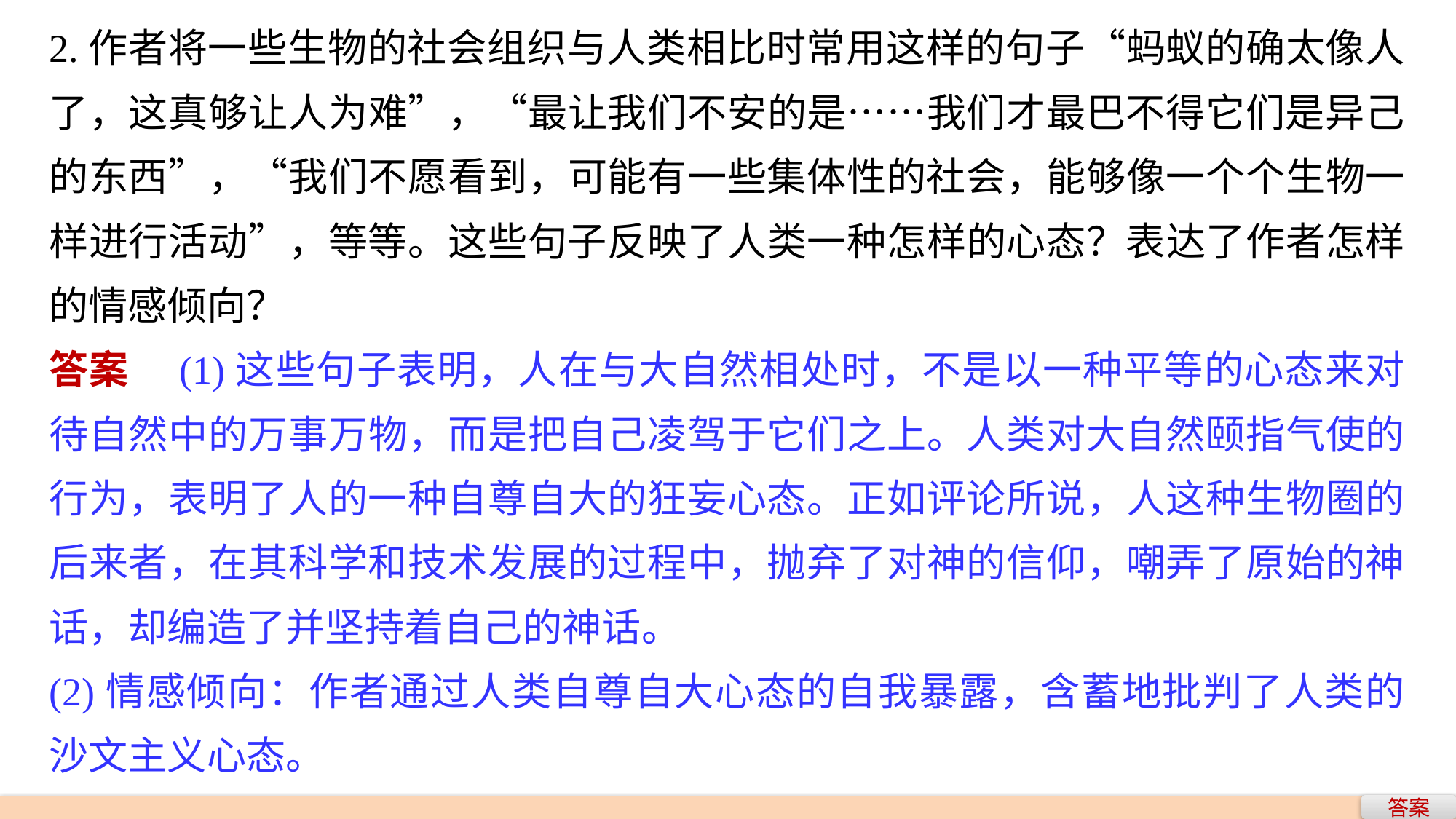

2.作者将一些生物的社会组织与人类相比时常用这样的句子“蚂蚁的确太像人了，这真够让人为难”，“最让我们不安的是……我们才最巴不得它们是异己的东西”，“我们不愿看到，可能有一些集体性的社会，能够像一个个生物一样进行活动”，等等。这些句子反映了人类一种怎样的心态？表达了作者怎样的情感倾向？
答案　(1)这些句子表明，人在与大自然相处时，不是以一种平等的心态来对待自然中的万事万物，而是把自己凌驾于它们之上。人类对大自然颐指气使的行为，表明了人的一种自尊自大的狂妄心态。正如评论所说，人这种生物圈的后来者，在其科学和技术发展的过程中，抛弃了对神的信仰，嘲弄了原始的神话，却编造了并坚持着自己的神话。
(2)情感倾向：作者通过人类自尊自大心态的自我暴露，含蓄地批判了人类的沙文主义心态。
答案